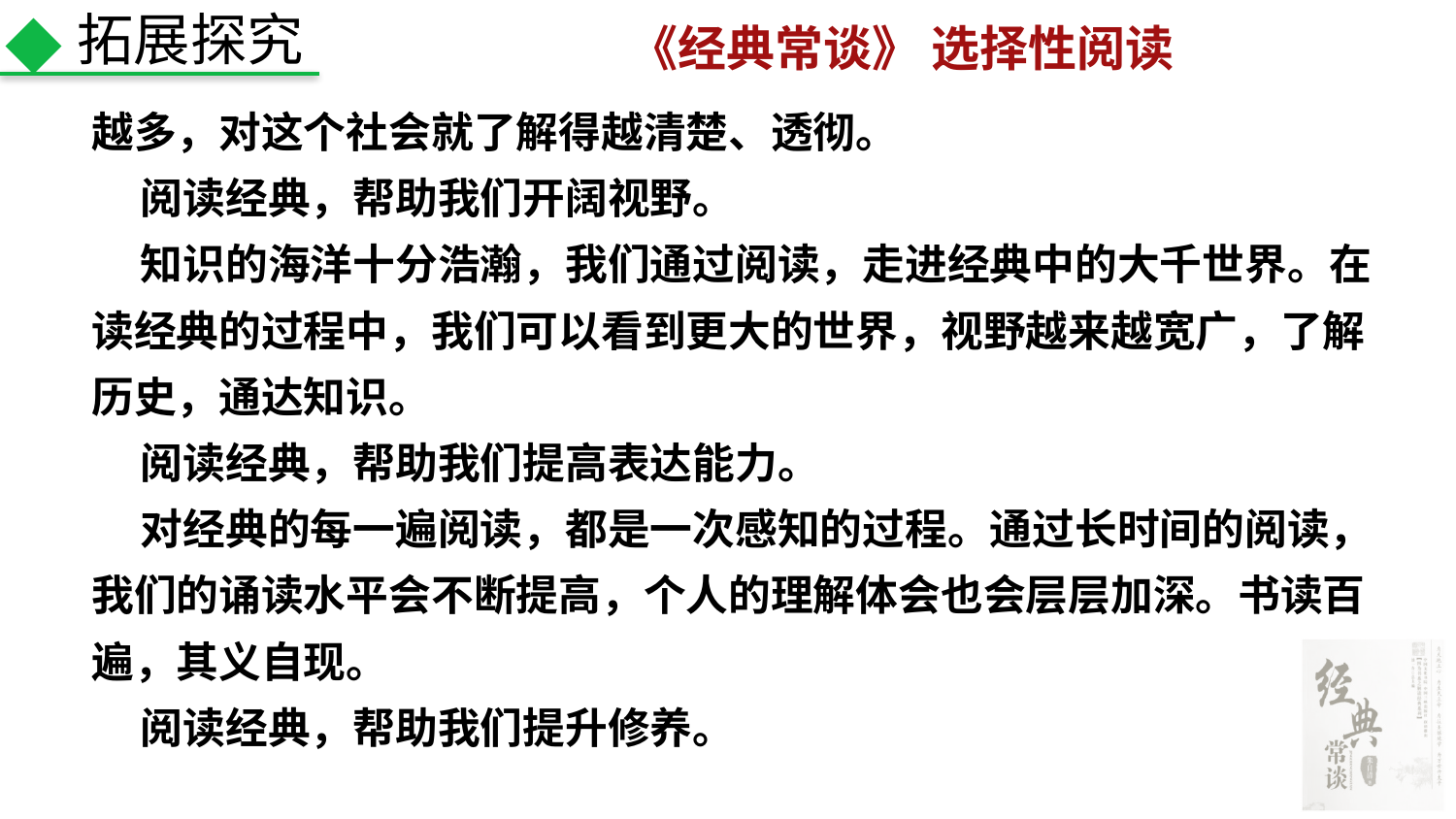

拓展探究

越多，对这个社会就了解得越清楚、透彻。
    阅读经典，帮助我们开阔视野。
    知识的海洋十分浩瀚，我们通过阅读，走进经典中的大千世界。在读经典的过程中，我们可以看到更大的世界，视野越来越宽广，了解历史，通达知识。
    阅读经典，帮助我们提高表达能力。
    对经典的每一遍阅读，都是一次感知的过程。通过长时间的阅读，我们的诵读水平会不断提高，个人的理解体会也会层层加深。书读百遍，其义自现。
    阅读经典，帮助我们提升修养。